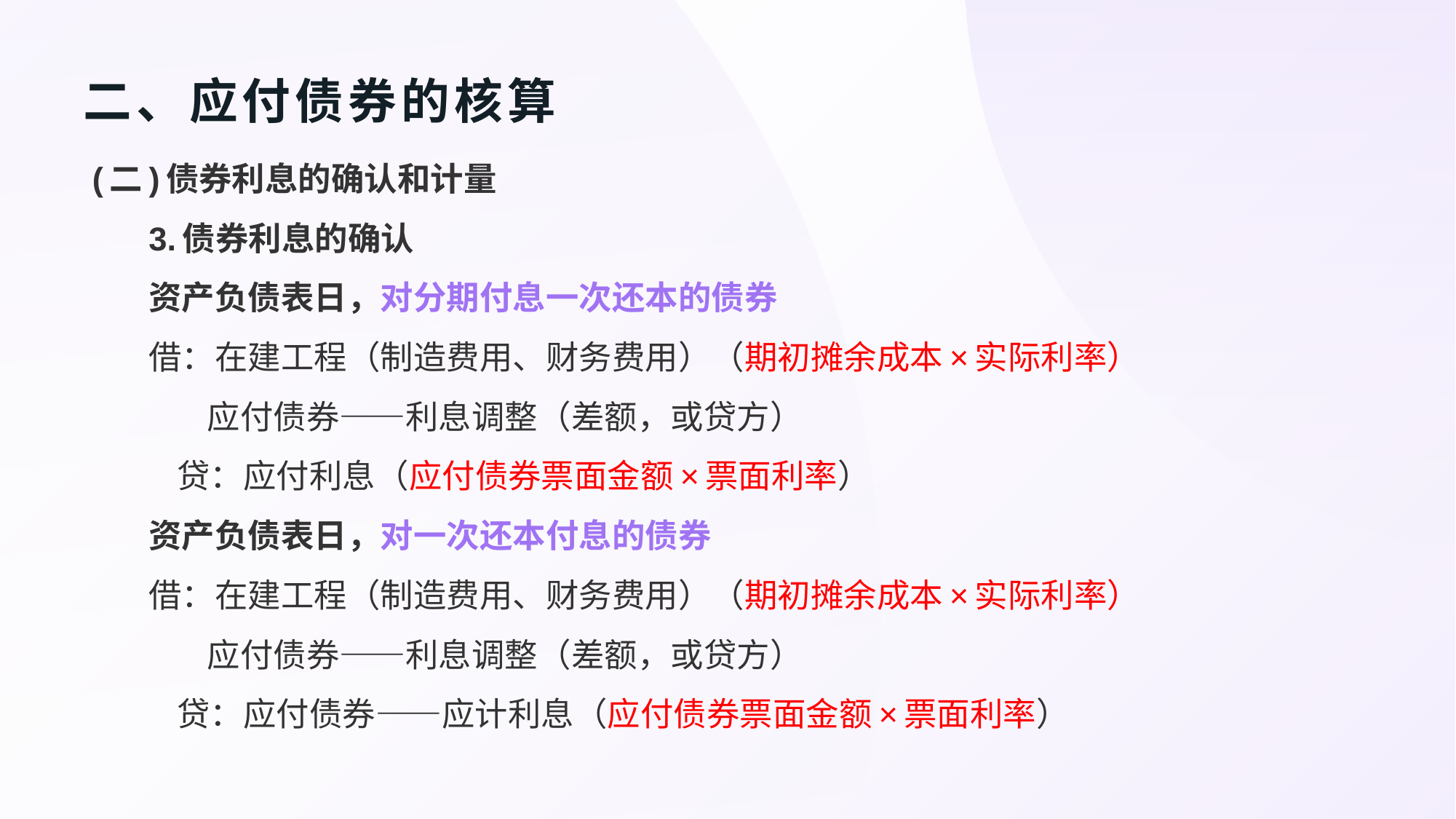

# 二、应付债券的核算
 (二)债券利息的确认和计量
3.债券利息的确认
资产负债表日，对分期付息一次还本的债券
借：在建工程（制造费用、财务费用）（期初摊余成本×实际利率）
       应付债券——利息调整（差额，或贷方）
   贷：应付利息（应付债券票面金额×票面利率）
资产负债表日，对一次还本付息的债券
借：在建工程（制造费用、财务费用）（期初摊余成本×实际利率）
       应付债券——利息调整（差额，或贷方）
   贷：应付债券——应计利息（应付债券票面金额×票面利率）